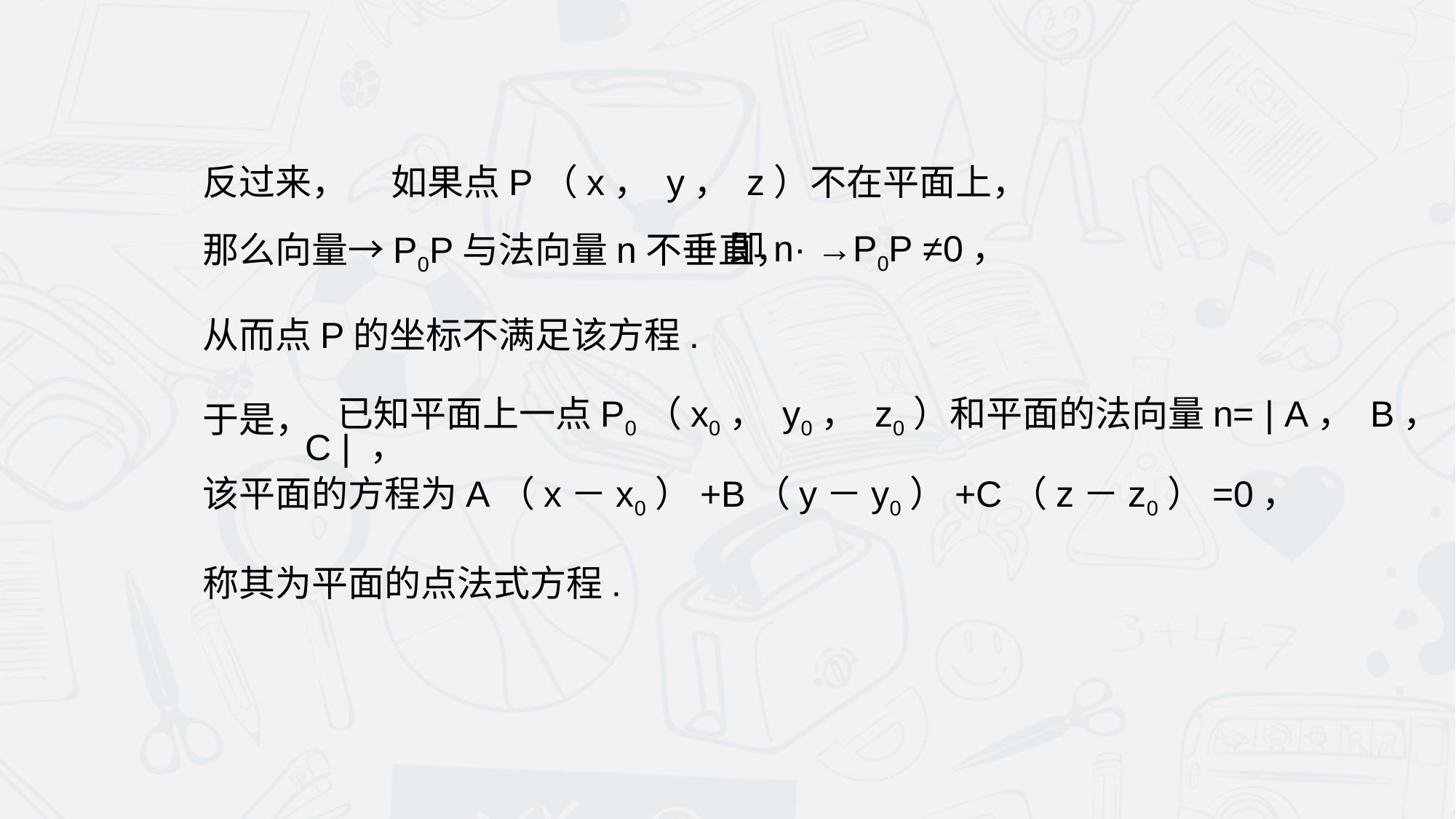

反过来，
如果点P（x， y， z）不在平面上，
即n· →P0P ≠0，
那么向量→P0P与法向量n不垂直，
从而点P的坐标不满足该方程.
于是，
已知平面上一点P0（x0， y0， z0）和平面的法向量n= | A， B， C | ，
该平面的方程为A（x－x0）+B（y－y0）+C（z－z0）=0，
称其为平面的点法式方程.